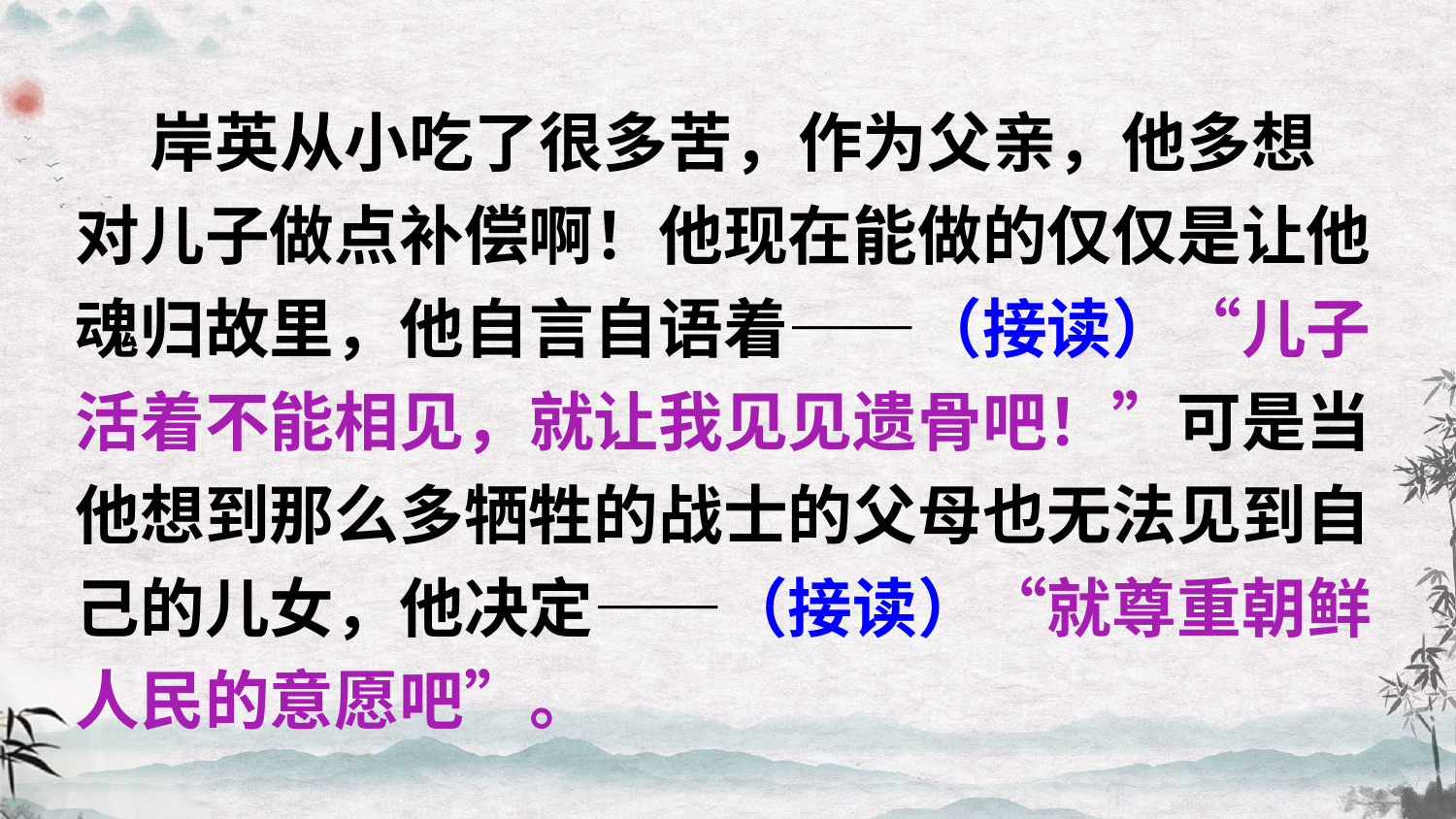

岸英从小吃了很多苦，作为父亲，他多想对儿子做点补偿啊！他现在能做的仅仅是让他魂归故里，他自言自语着——（接读）“儿子活着不能相见，就让我见见遗骨吧！”可是当他想到那么多牺牲的战士的父母也无法见到自己的儿女，他决定——（接读）“就尊重朝鲜人民的意愿吧”。